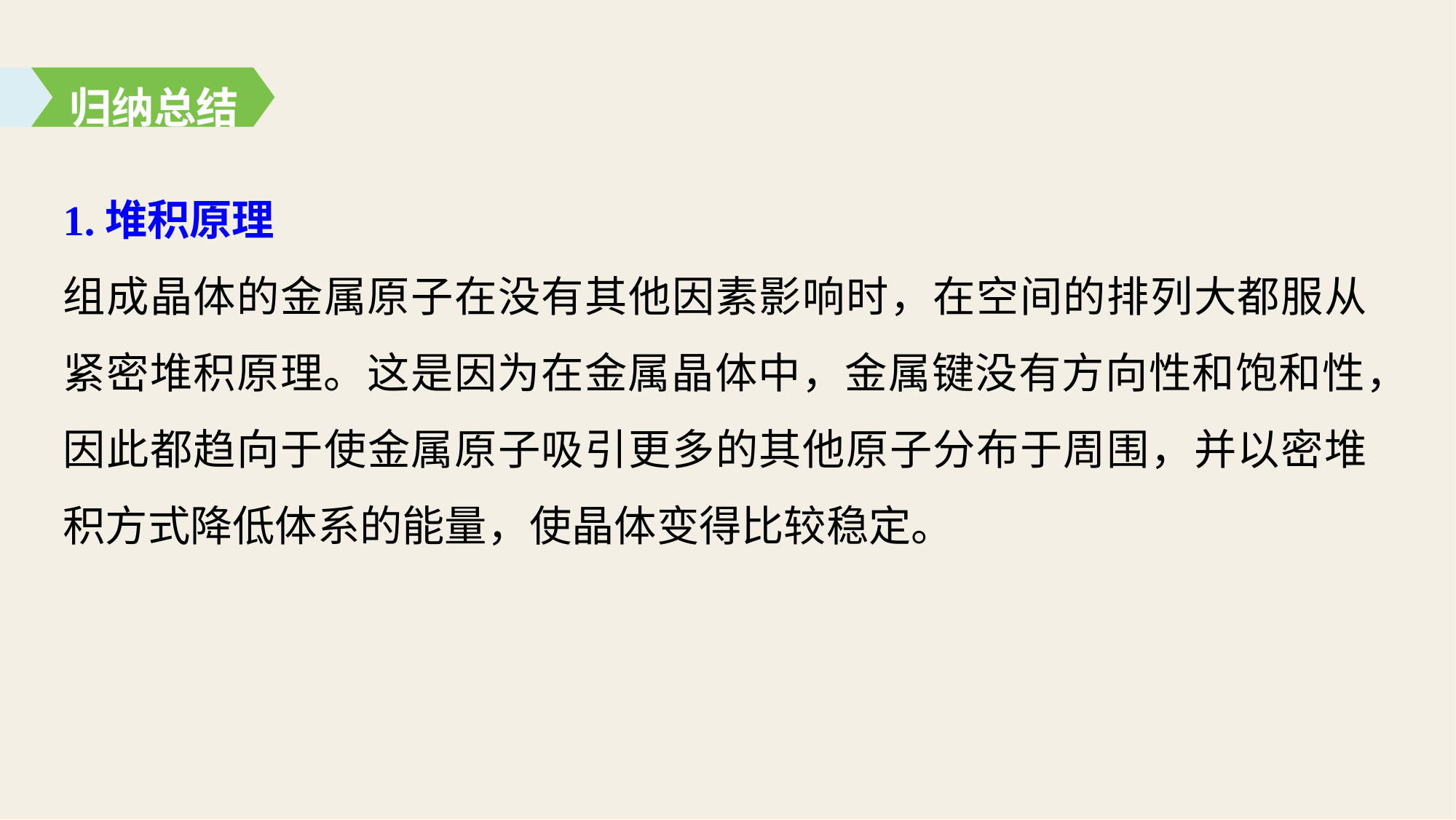

归纳总结

1.堆积原理
组成晶体的金属原子在没有其他因素影响时，在空间的排列大都服从紧密堆积原理。这是因为在金属晶体中，金属键没有方向性和饱和性，因此都趋向于使金属原子吸引更多的其他原子分布于周围，并以密堆积方式降低体系的能量，使晶体变得比较稳定。